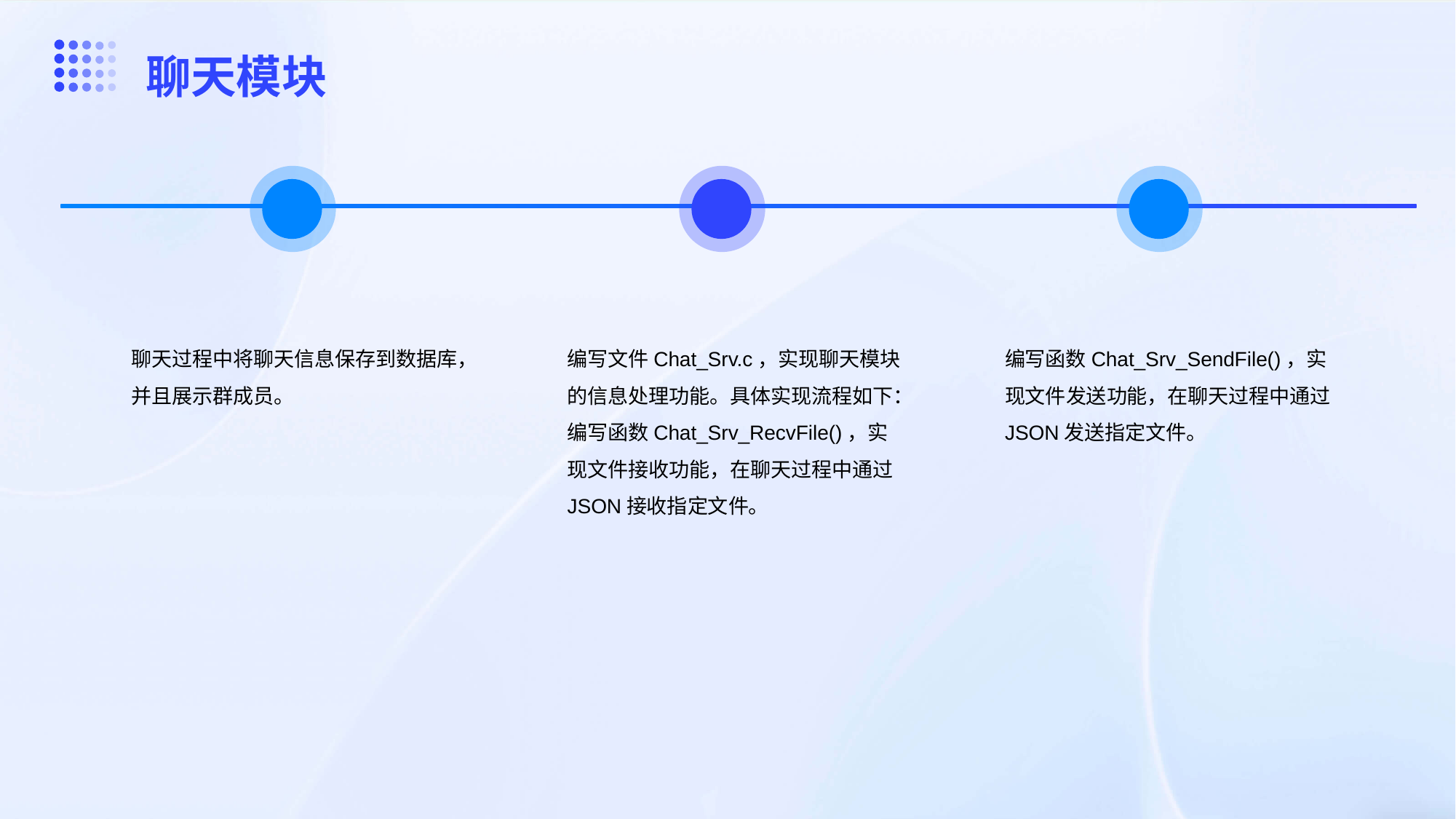

聊天模块

聊天过程中将聊天信息保存到数据库，并且展示群成员。
编写文件Chat_Srv.c，实现聊天模块的信息处理功能。具体实现流程如下：编写函数Chat_Srv_RecvFile()，实现文件接收功能，在聊天过程中通过JSON接收指定文件。
编写函数Chat_Srv_SendFile()，实现文件发送功能，在聊天过程中通过JSON发送指定文件。